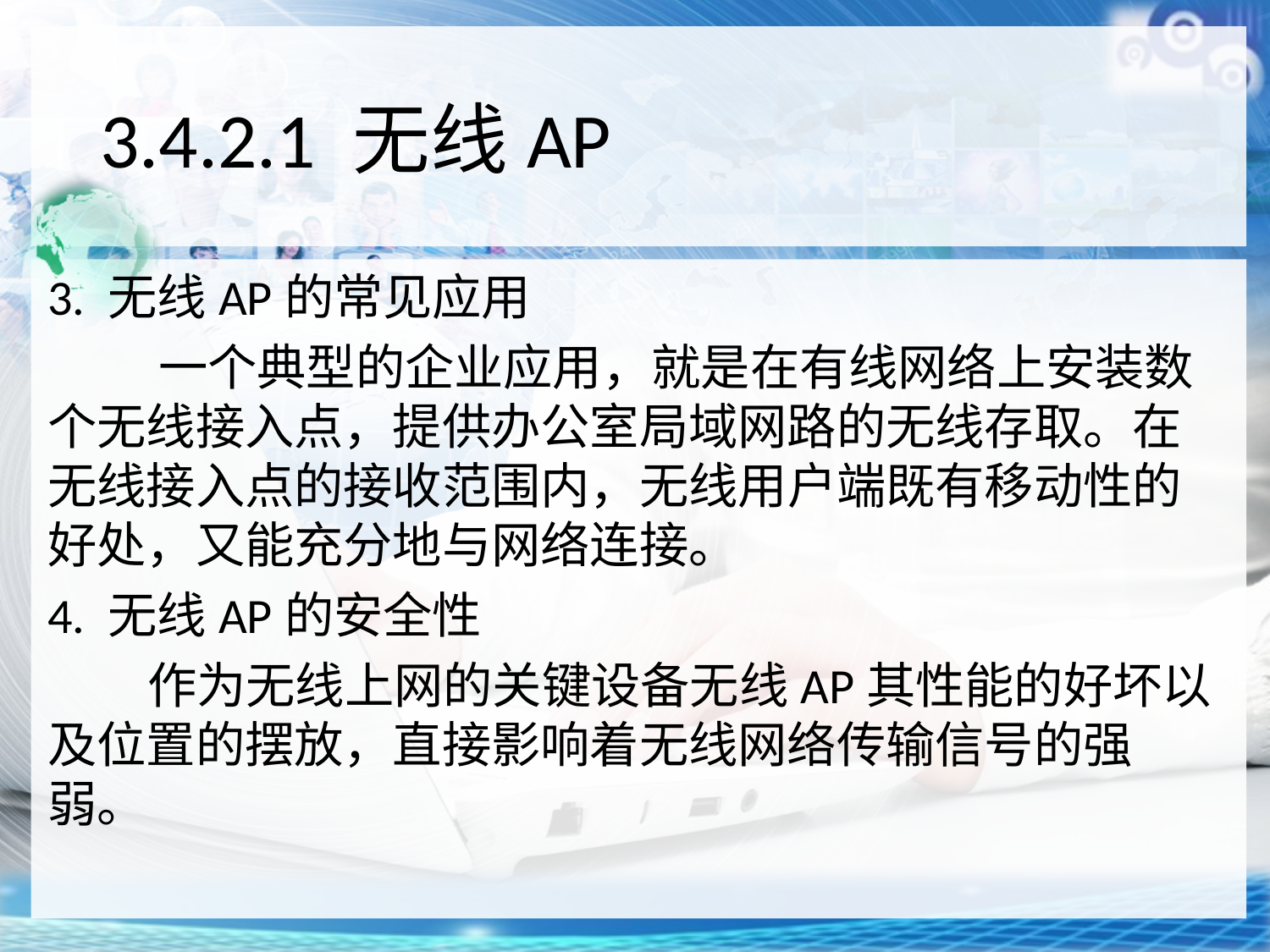

# 3.4.2.1 无线AP
3. 无线AP的常见应用
         一个典型的企业应用，就是在有线网络上安装数个无线接入点，提供办公室局域网路的无线存取。在无线接入点的接收范围内，无线用户端既有移动性的好处，又能充分地与网络连接。
4. 无线AP的安全性
        作为无线上网的关键设备无线AP其性能的好坏以及位置的摆放，直接影响着无线网络传输信号的强弱。